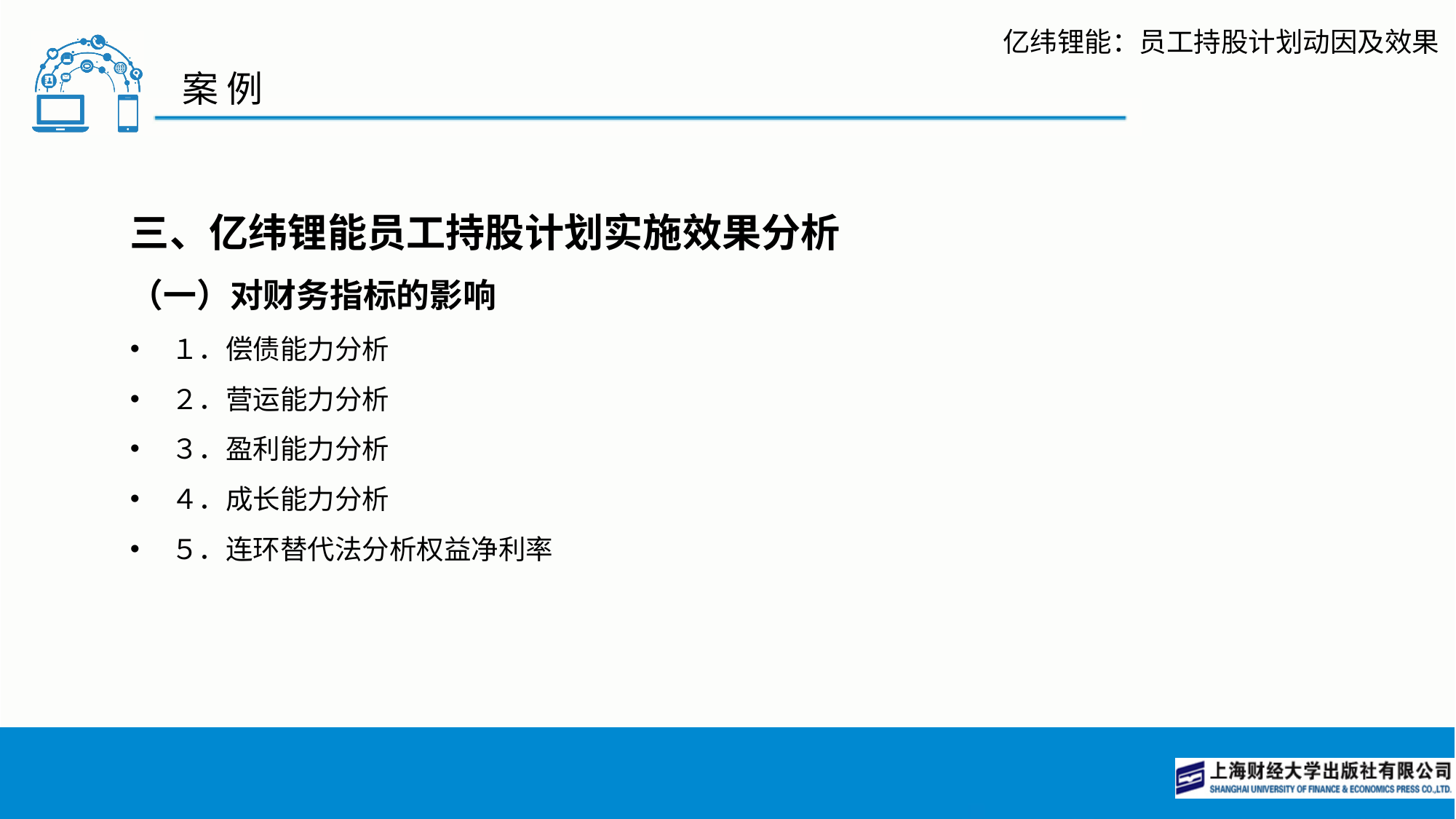

亿纬锂能：员工持股计划动因及效果
# 案 例
三、亿纬锂能员工持股计划实施效果分析
（一）对财务指标的影响
１．偿债能力分析
２．营运能力分析
３．盈利能力分析
４．成长能力分析
５．连环替代法分析权益净利率